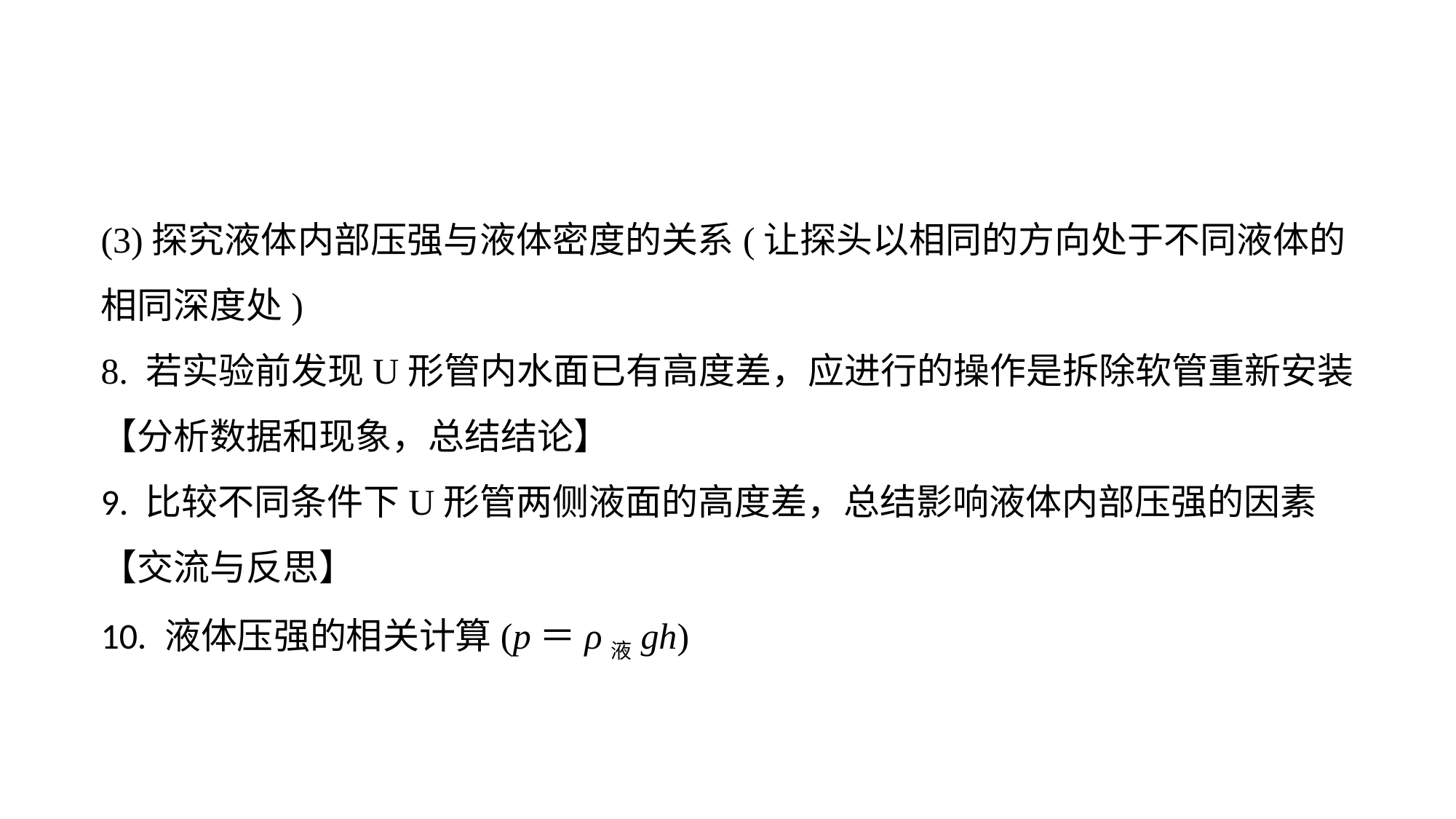

(3)探究液体内部压强与液体密度的关系(让探头以相同的方向处于不同液体的相同深度处)
8. 若实验前发现U形管内水面已有高度差，应进行的操作是拆除软管重新安装【分析数据和现象，总结结论】9. 比较不同条件下U形管两侧液面的高度差，总结影响液体内部压强的因素【交流与反思】10. 液体压强的相关计算(p＝ρ液gh)